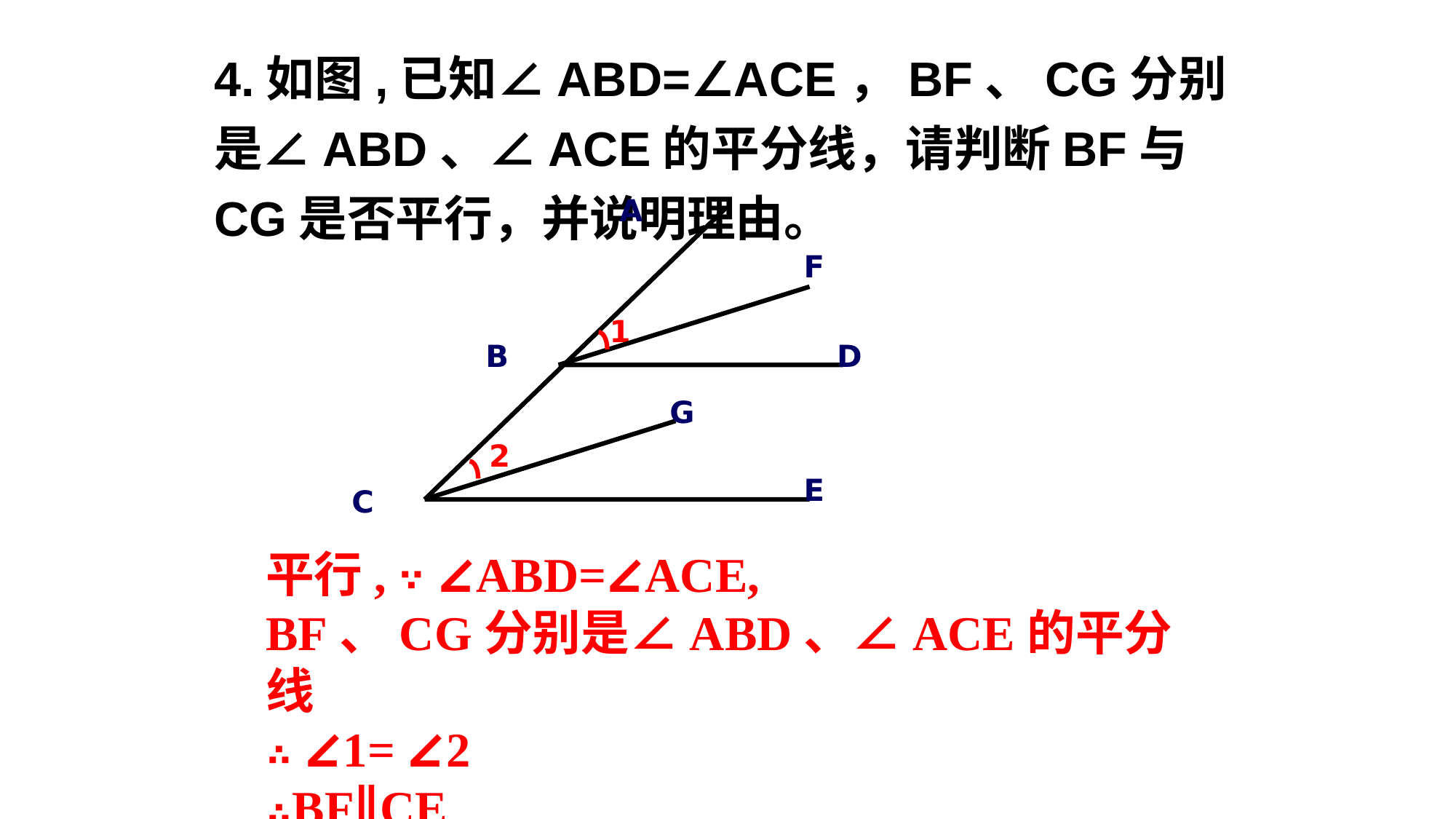

4.如图,已知∠ABD=∠ACE，BF、CG分别是∠ABD、∠ACE的平分线，请判断BF与CG是否平行，并说明理由。
A
F
B
D
G
E
C

2

1
平行, ∵ ∠ABD=∠ACE,
BF、CG分别是∠ABD、∠ACE的平分线
∴ ∠1= ∠2
∴BF∥CE